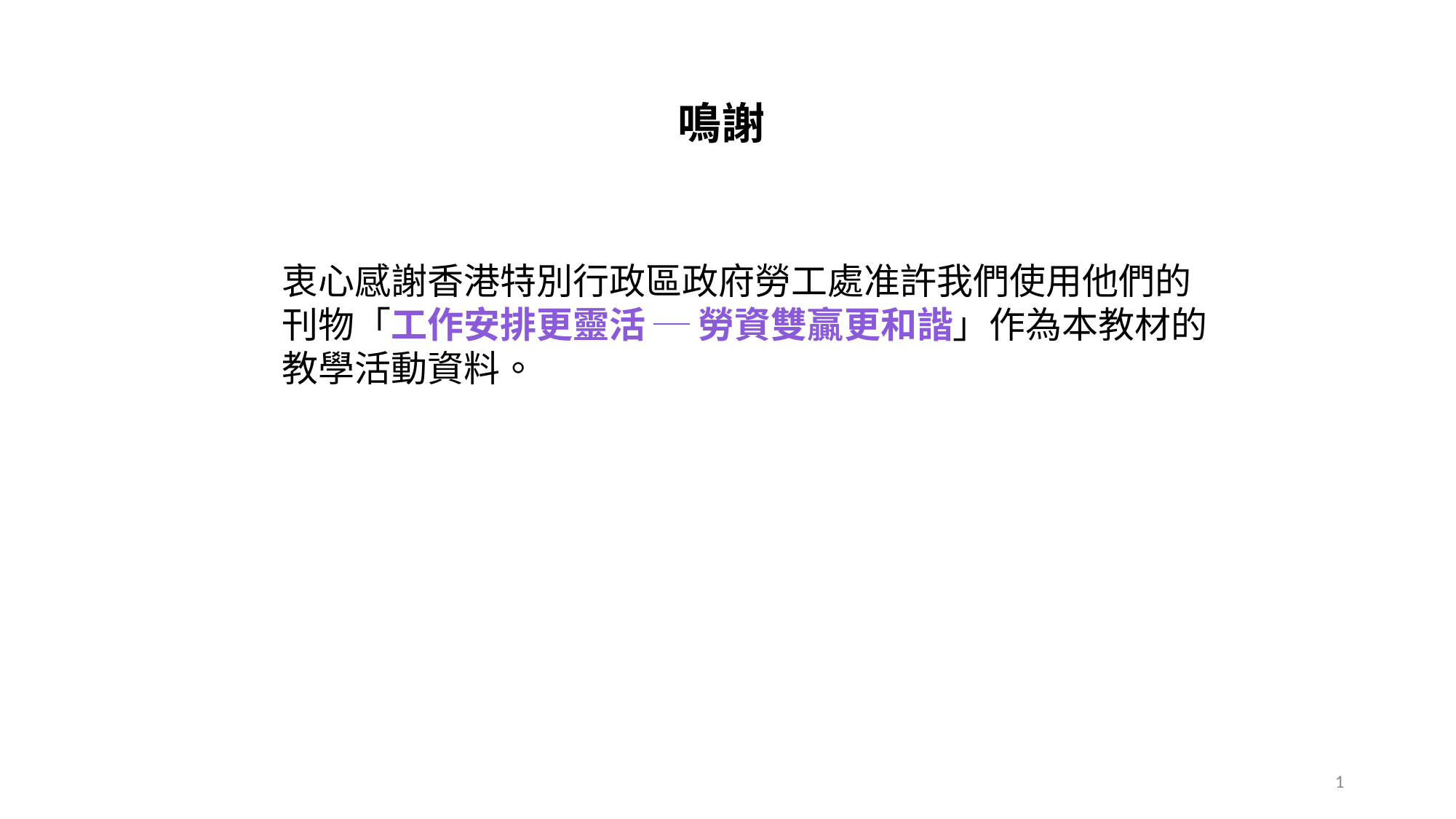

鳴謝

衷心感謝香港特別行政區政府勞工處准許我們使用他們的刊物「工作安排更靈活 ─ 勞資雙贏更和諧」作為本教材的教學活動資料。

1